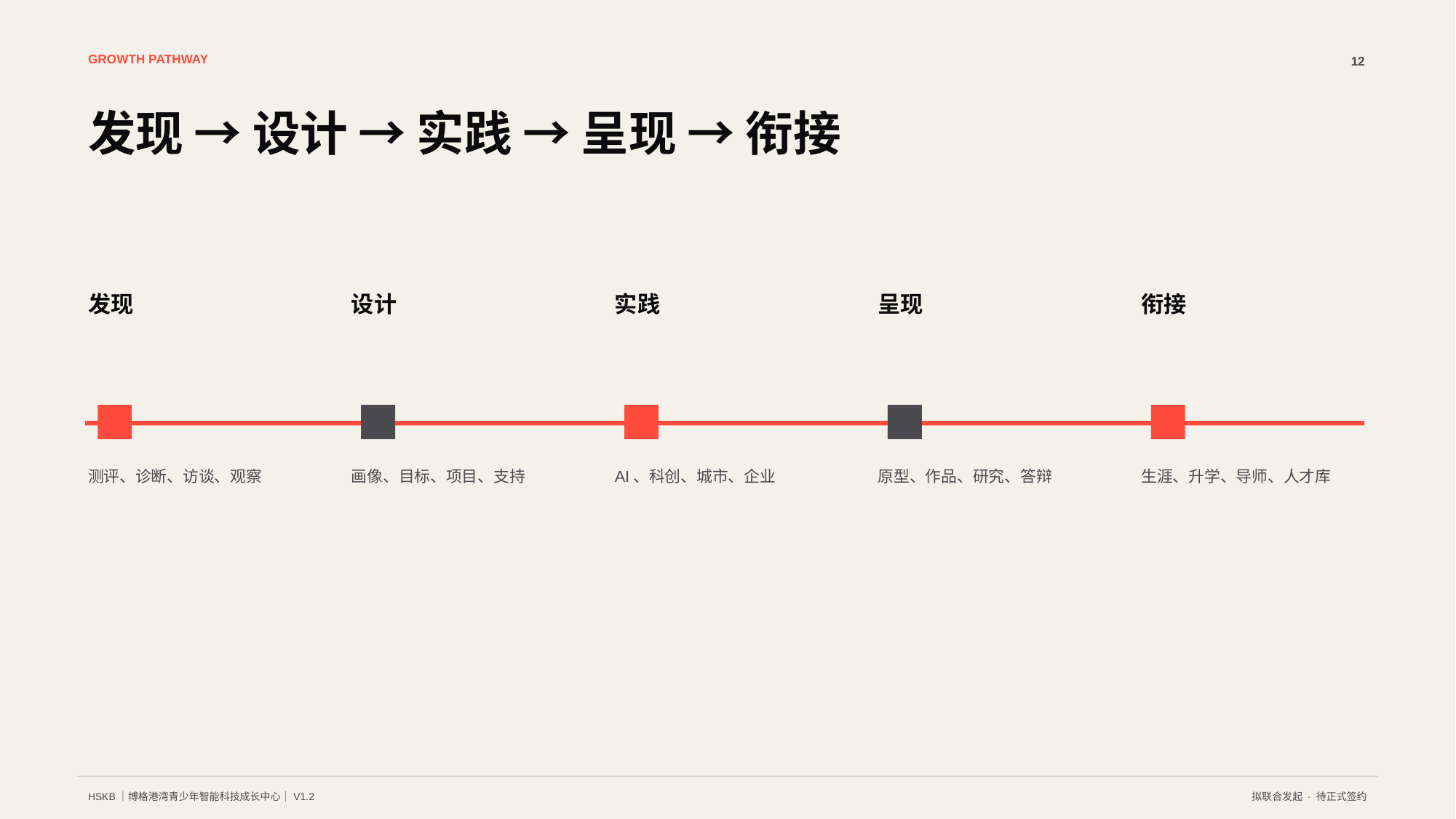

GROWTH PATHWAY
12
发现 → 设计 → 实践 → 呈现 → 衔接
发现
设计
实践
呈现
衔接

测评、诊断、访谈、观察
画像、目标、项目、支持
AI、科创、城市、企业
原型、作品、研究、答辩
生涯、升学、导师、人才库

HSKB｜博格港湾青少年智能科技成长中心｜V1.2
拟联合发起 · 待正式签约